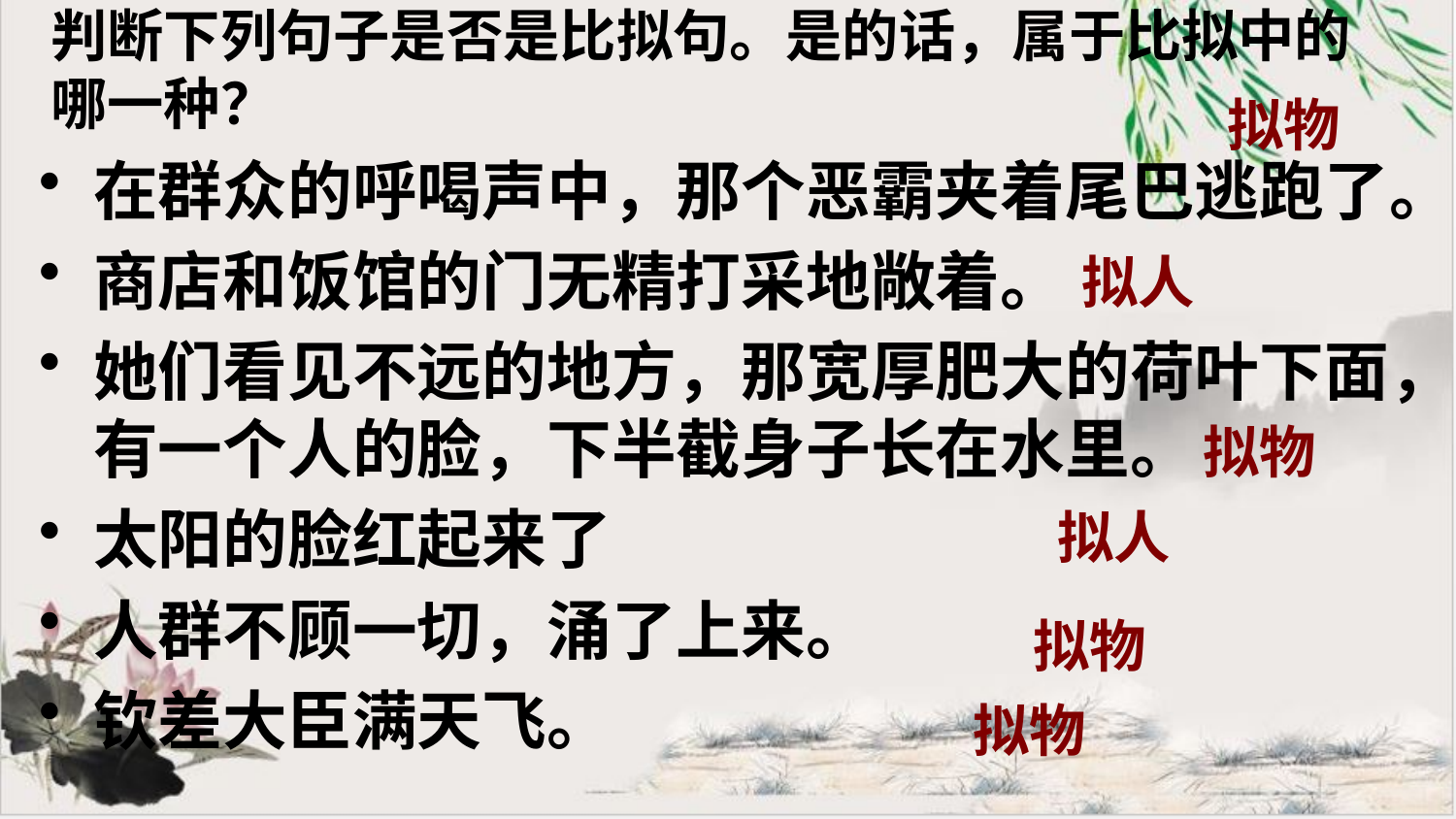

# 判断下列句子是否是比拟句。是的话，属于比拟中的哪一种？
拟物
在群众的呼喝声中，那个恶霸夹着尾巴逃跑了。
商店和饭馆的门无精打采地敞着。
她们看见不远的地方，那宽厚肥大的荷叶下面，有一个人的脸，下半截身子长在水里。
太阳的脸红起来了
人群不顾一切，涌了上来。
钦差大臣满天飞。
拟人
拟物
拟人
拟物
拟物